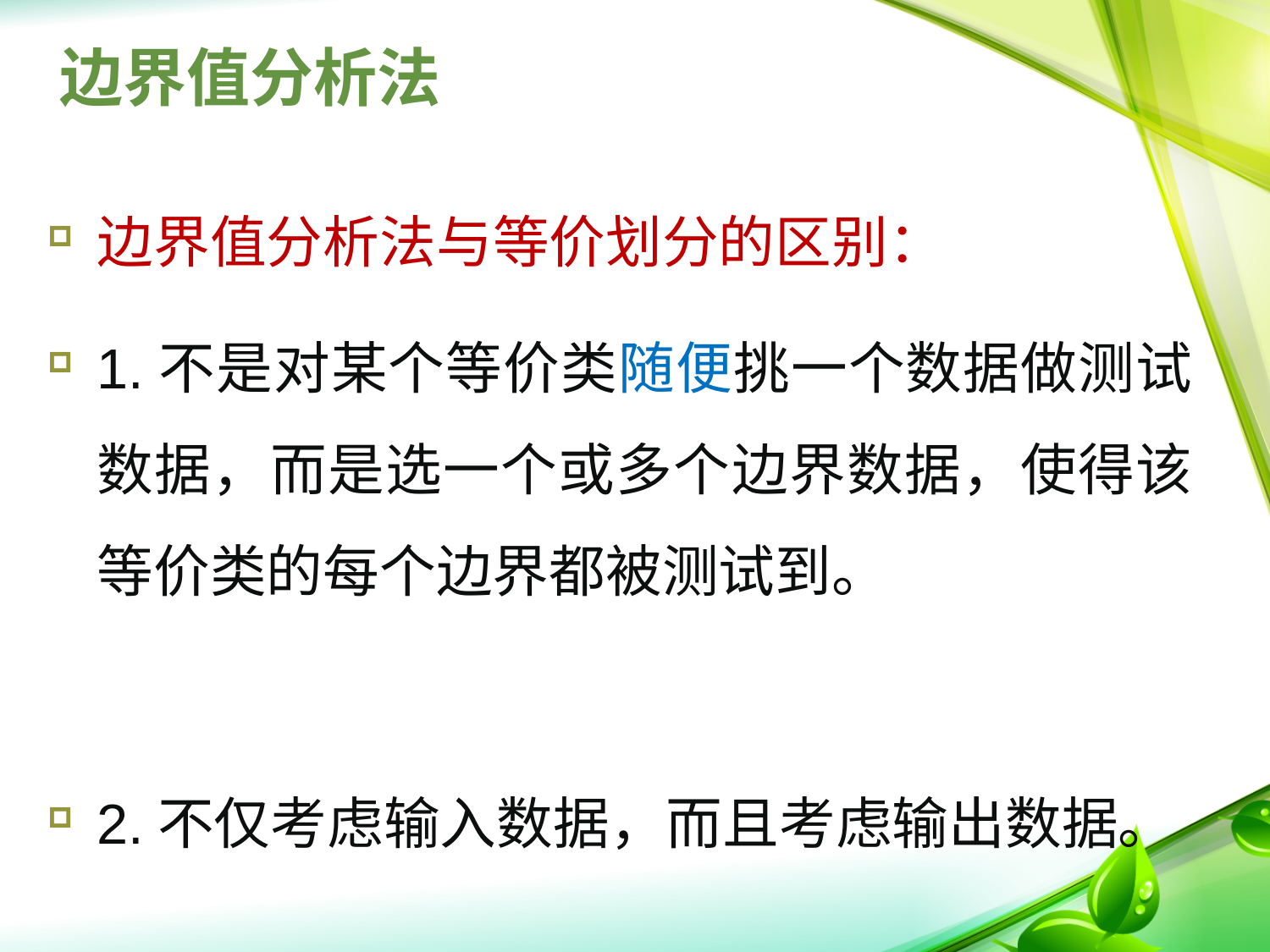

# 边界值分析法
边界值分析法与等价划分的区别：
1.不是对某个等价类随便挑一个数据做测试数据，而是选一个或多个边界数据，使得该等价类的每个边界都被测试到。

2.不仅考虑输入数据，而且考虑输出数据。